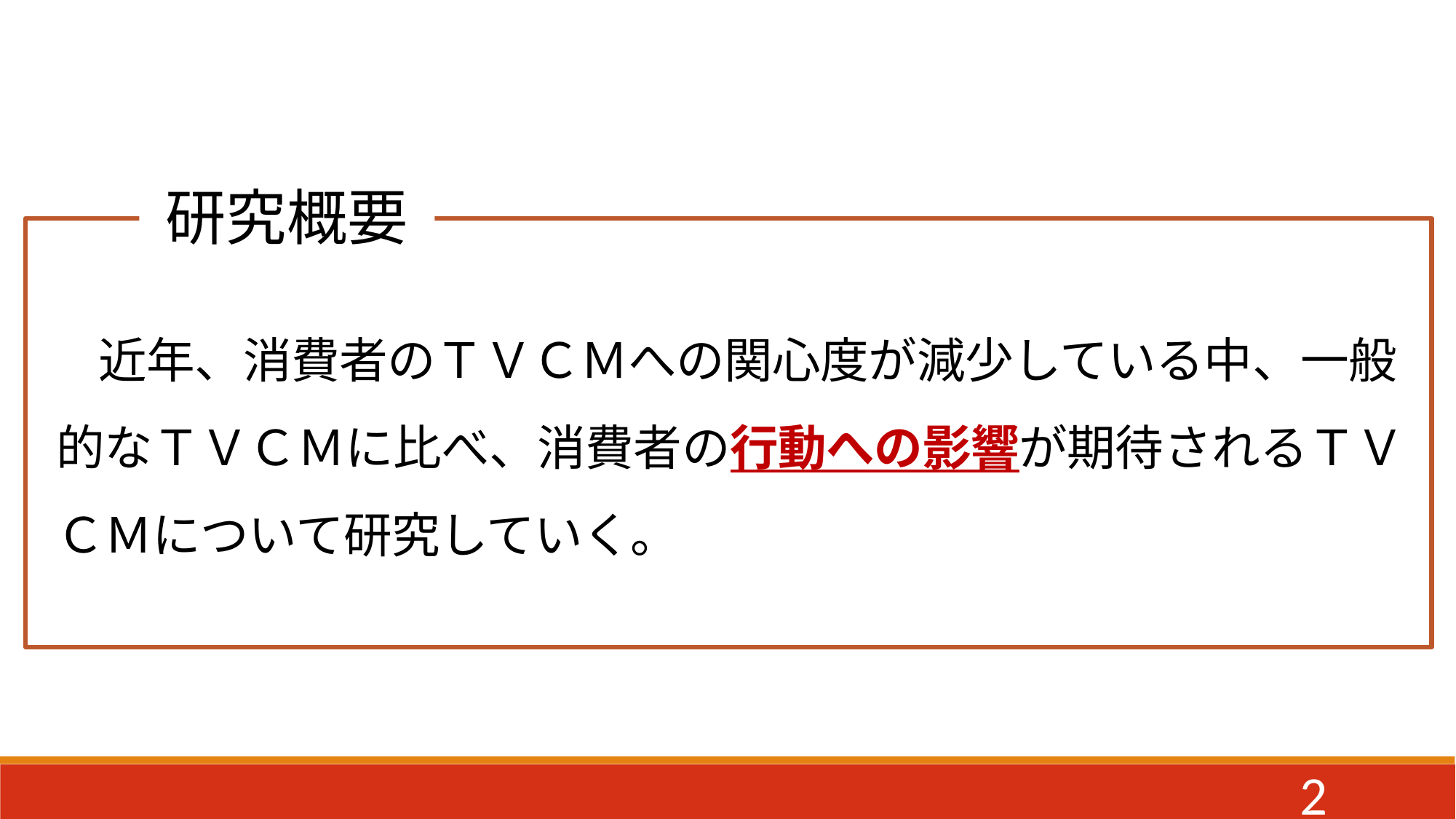

研究概要

　近年、消費者のＴＶＣＭへの関心度が減少している中、一般的なＴＶＣＭに比べ、消費者の行動への影響が期待されるＴＶＣＭについて研究していく。
2